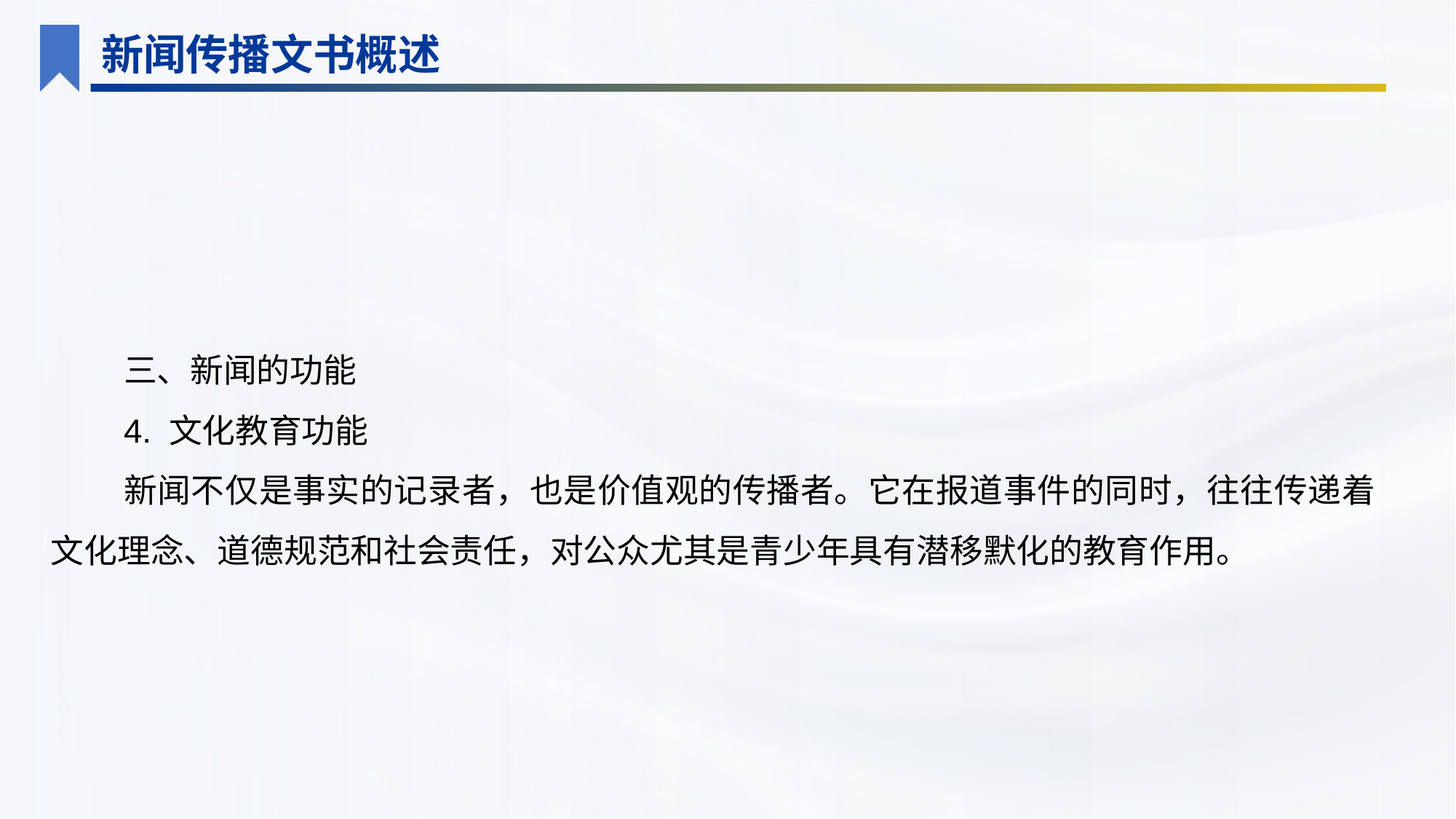

新闻传播文书概述
三、新闻的功能
4. 文化教育功能
新闻不仅是事实的记录者，也是价值观的传播者。它在报道事件的同时，往往传递着文化理念、道德规范和社会责任，对公众尤其是青少年具有潜移默化的教育作用。